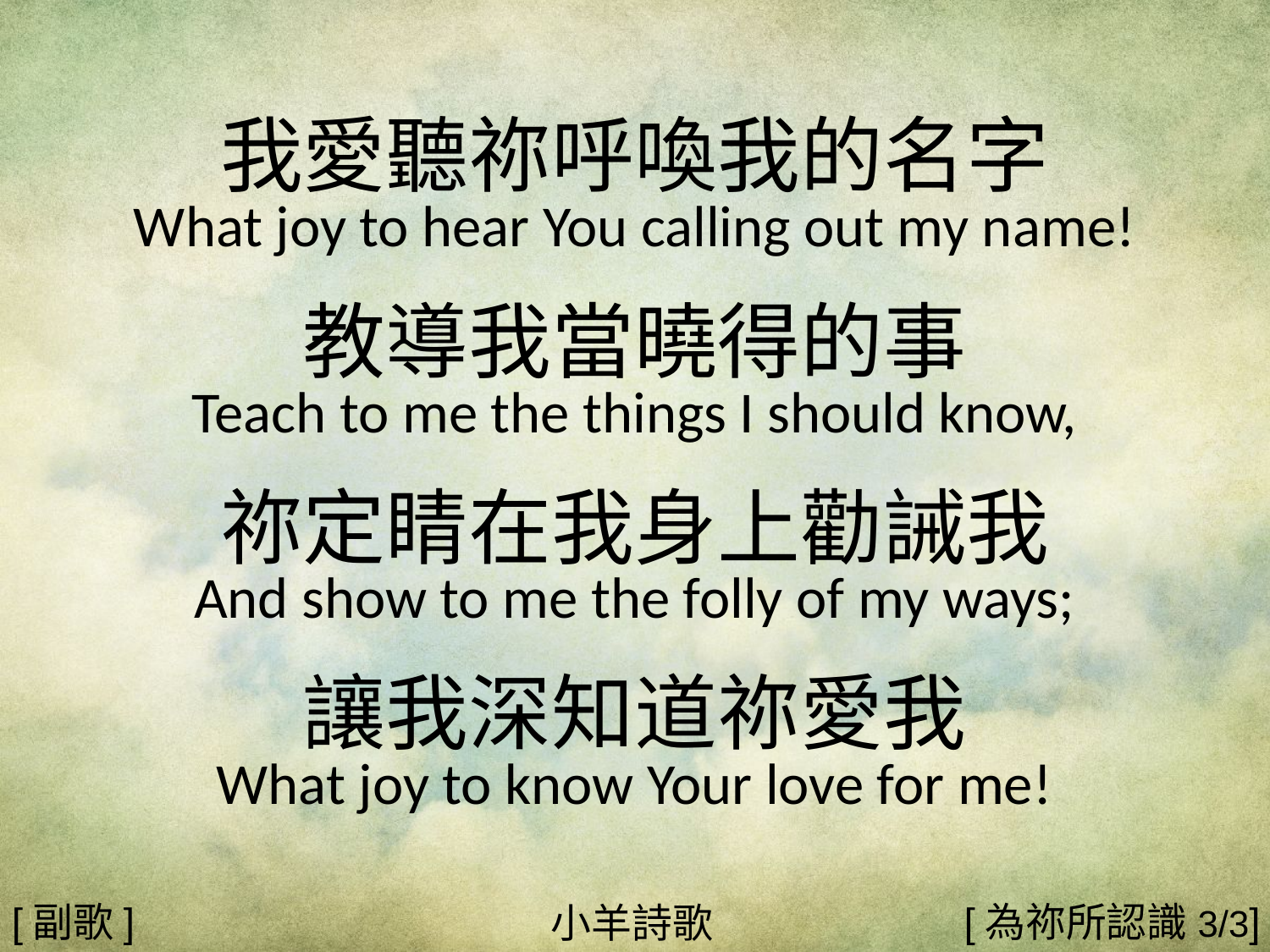

我愛聽祢呼喚我的名字
What joy to hear You calling out my name!

教導我當曉得的事
Teach to me the things I should know,

祢定睛在我身上勸誡我
And show to me the folly of my ways;

讓我深知道祢愛我
What joy to know Your love for me!
#

[副歌]
[為祢所認識3/3]
小羊詩歌